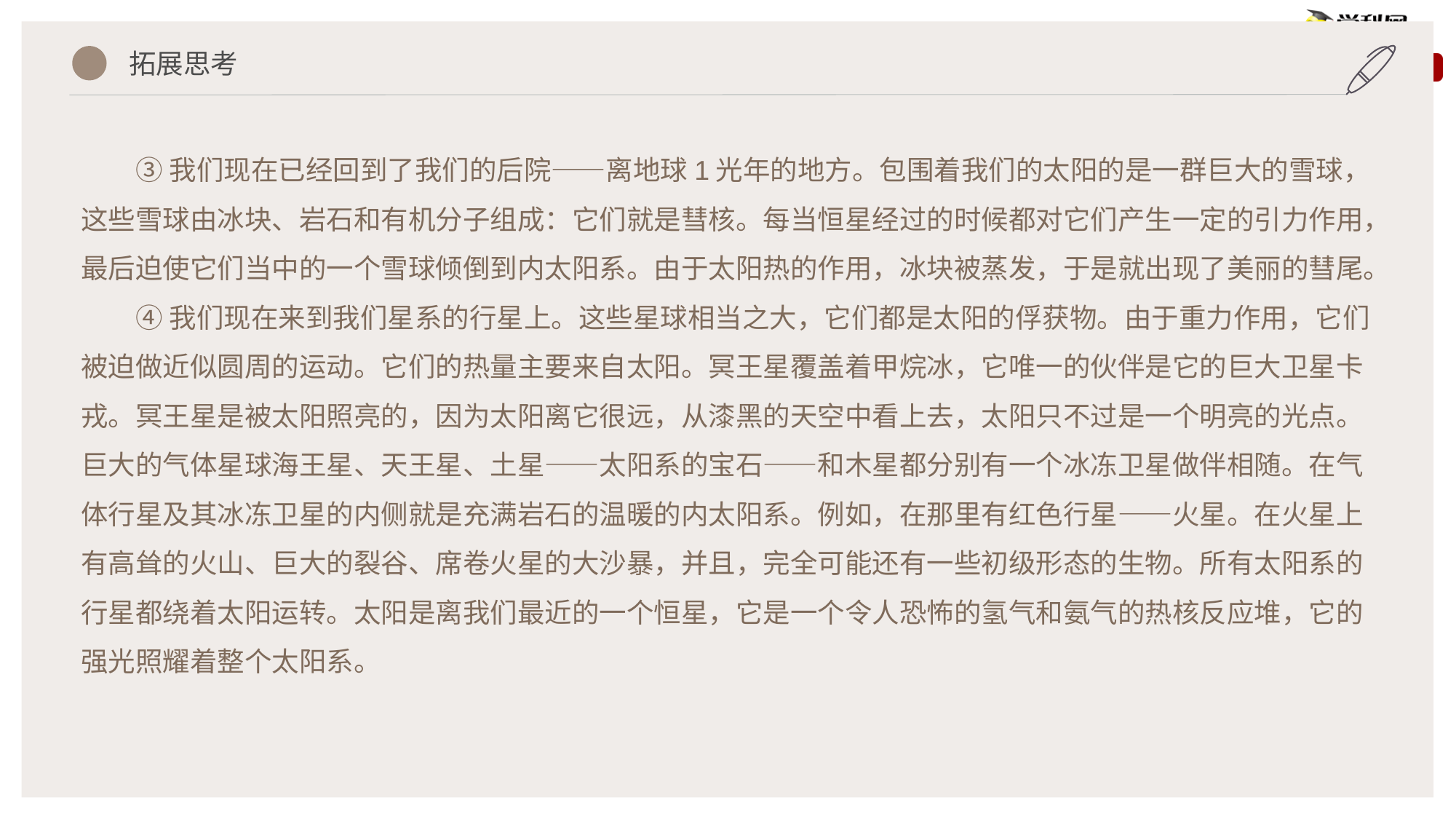

拓展思考

③我们现在已经回到了我们的后院——离地球1光年的地方。包围着我们的太阳的是一群巨大的雪球，这些雪球由冰块、岩石和有机分子组成：它们就是彗核。每当恒星经过的时候都对它们产生一定的引力作用，最后迫使它们当中的一个雪球倾倒到内太阳系。由于太阳热的作用，冰块被蒸发，于是就出现了美丽的彗尾。
④我们现在来到我们星系的行星上。这些星球相当之大，它们都是太阳的俘获物。由于重力作用，它们被迫做近似圆周的运动。它们的热量主要来自太阳。冥王星覆盖着甲烷冰，它唯一的伙伴是它的巨大卫星卡戎。冥王星是被太阳照亮的，因为太阳离它很远，从漆黑的天空中看上去，太阳只不过是一个明亮的光点。巨大的气体星球海王星、天王星、土星——太阳系的宝石——和木星都分别有一个冰冻卫星做伴相随。在气体行星及其冰冻卫星的内侧就是充满岩石的温暖的内太阳系。例如，在那里有红色行星——火星。在火星上有高耸的火山、巨大的裂谷、席卷火星的大沙暴，并且，完全可能还有一些初级形态的生物。所有太阳系的行星都绕着太阳运转。太阳是离我们最近的一个恒星，它是一个令人恐怖的氢气和氨气的热核反应堆，它的强光照耀着整个太阳系。